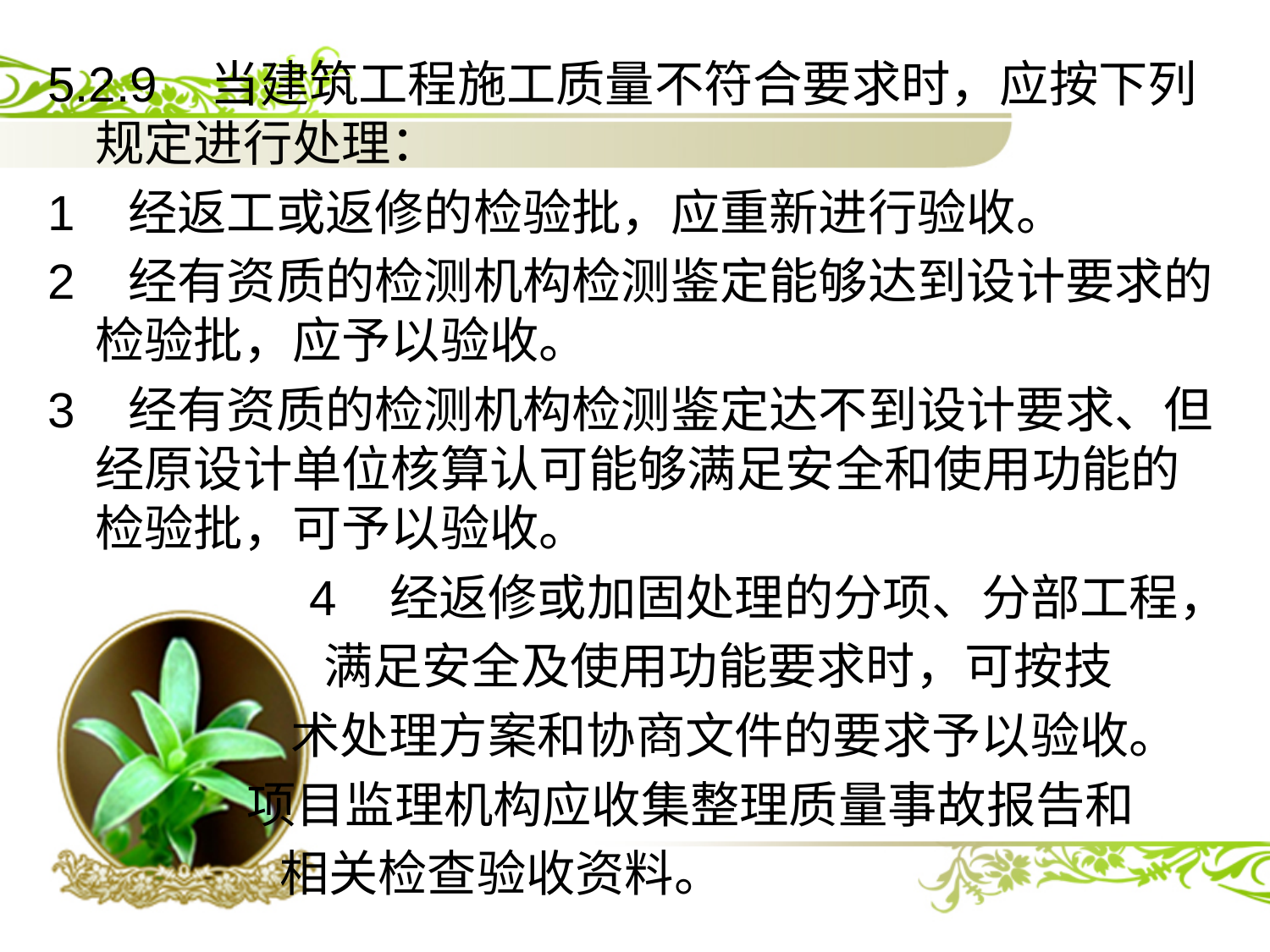

5.2.9   当建筑工程施工质量不符合要求时，应按下列规定进行处理：
1   经返工或返修的检验批，应重新进行验收。
2   经有资质的检测机构检测鉴定能够达到设计要求的检验批，应予以验收。
3   经有资质的检测机构检测鉴定达不到设计要求、但经原设计单位核算认可能够满足安全和使用功能的检验批，可予以验收。
                   4   经返修或加固处理的分项、分部工程，
                        满足安全及使用功能要求时，可按技
                     术处理方案和协商文件的要求予以验收。
                 项目监理机构应收集整理质量事故报告和
                    相关检查验收资料。